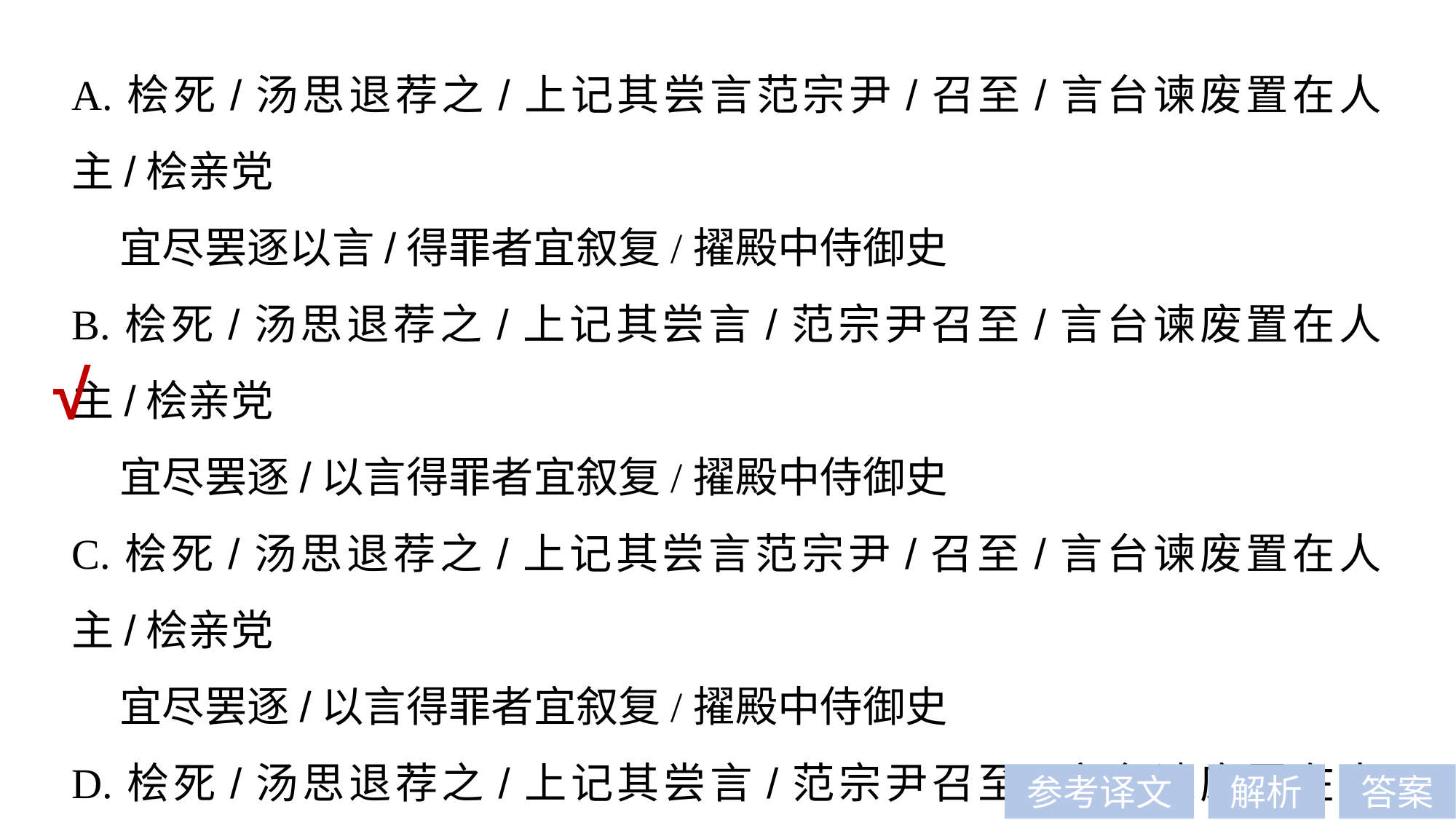

A.桧死/汤思退荐之/上记其尝言范宗尹/召至/言台谏废置在人主/桧亲党
    宜尽罢逐以言/得罪者宜叙复/擢殿中侍御史
B.桧死/汤思退荐之/上记其尝言/范宗尹召至/言台谏废置在人主/桧亲党
    宜尽罢逐/以言得罪者宜叙复/擢殿中侍御史
C.桧死/汤思退荐之/上记其尝言范宗尹/召至/言台谏废置在人主/桧亲党
    宜尽罢逐/以言得罪者宜叙复/擢殿中侍御史
D.桧死/汤思退荐之/上记其尝言/范宗尹召至/言台谏废置在人主/桧亲党
    宜尽罢逐以言/得罪者宜叙复/擢殿中侍御史
√
参考译文
解析
答案